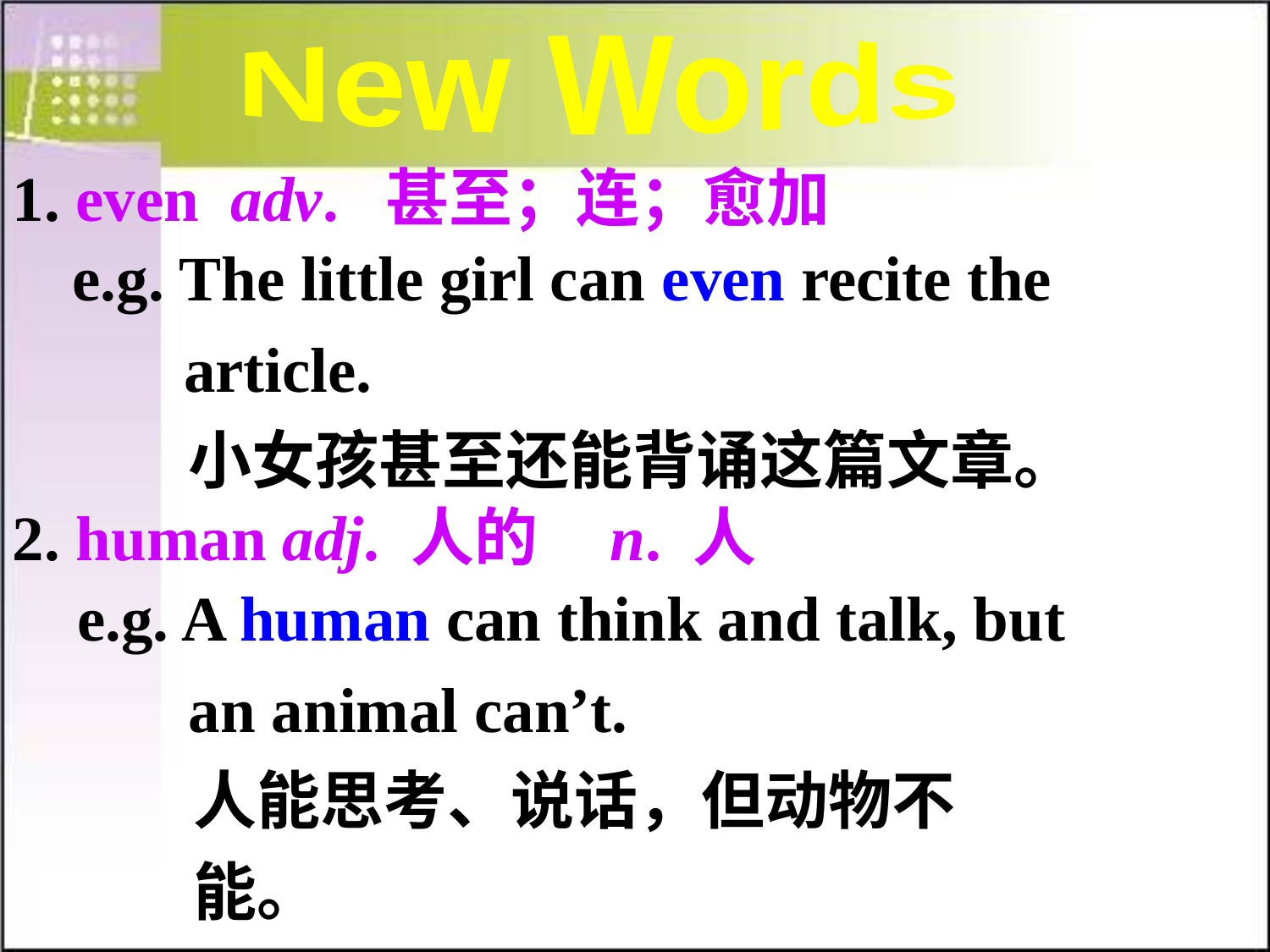

New Words
1. even  adv.  甚至；连；愈加
e.g. The little girl can even recite the
       article.
       小女孩甚至还能背诵这篇文章。
2. human adj. 人的    n. 人
e.g. A human can think and talk, but
       an animal can’t.
       人能思考、说话，但动物不
       能。